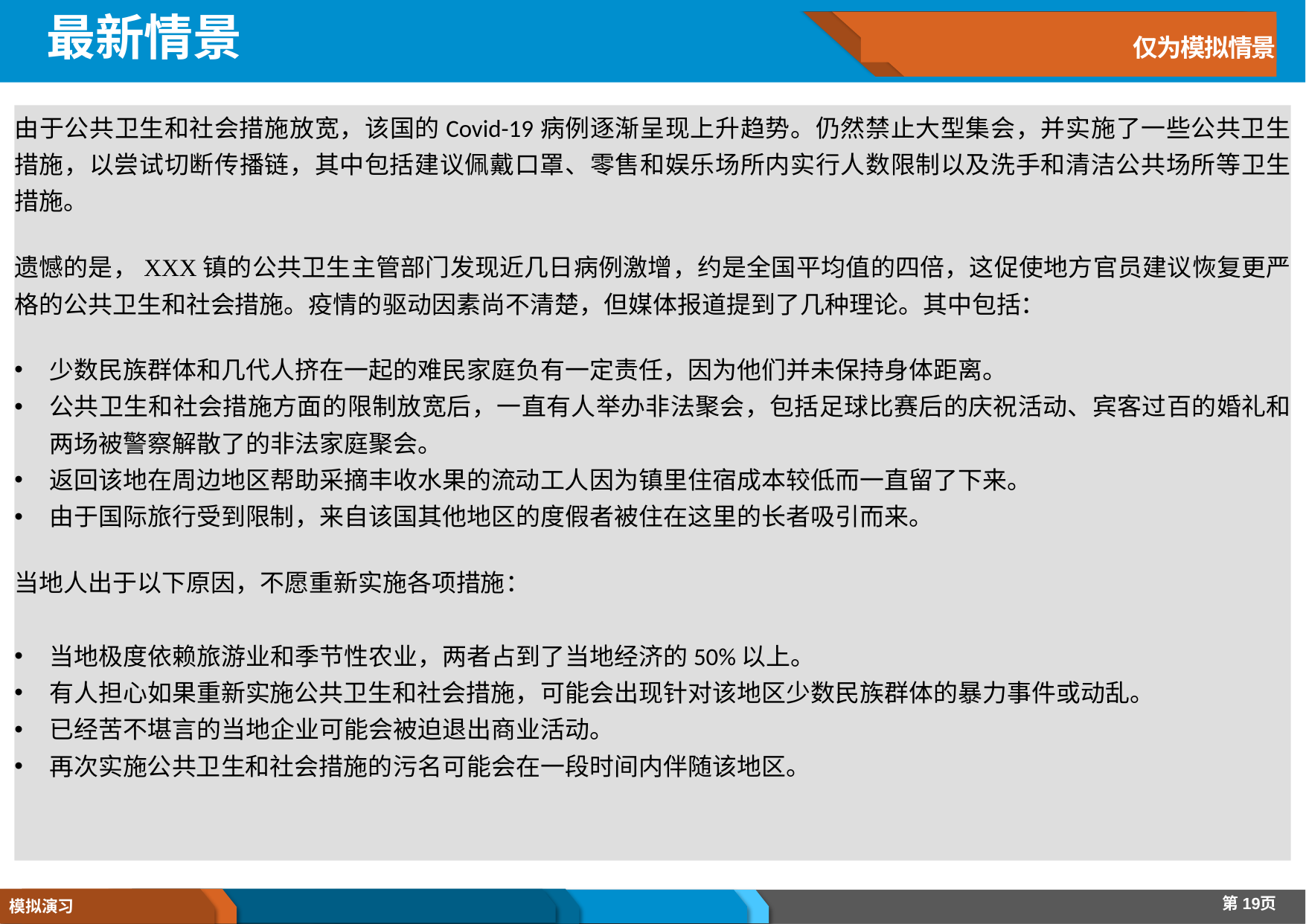

# 最新情景

仅为模拟情景
由于公共卫生和社会措施放宽，该国的Covid-19病例逐渐呈现上升趋势。仍然禁止大型集会，并实施了一些公共卫生措施，以尝试切断传播链，其中包括建议佩戴口罩、零售和娱乐场所内实行人数限制以及洗手和清洁公共场所等卫生措施。

遗憾的是，XXX镇的公共卫生主管部门发现近几日病例激增，约是全国平均值的四倍，这促使地方官员建议恢复更严格的公共卫生和社会措施。疫情的驱动因素尚不清楚，但媒体报道提到了几种理论。其中包括：

少数民族群体和几代人挤在一起的难民家庭负有一定责任，因为他们并未保持身体距离。
公共卫生和社会措施方面的限制放宽后，一直有人举办非法聚会，包括足球比赛后的庆祝活动、宾客过百的婚礼和两场被警察解散了的非法家庭聚会。
返回该地在周边地区帮助采摘丰收水果的流动工人因为镇里住宿成本较低而一直留了下来。
由于国际旅行受到限制，来自该国其他地区的度假者被住在这里的长者吸引而来。

当地人出于以下原因，不愿重新实施各项措施：

当地极度依赖旅游业和季节性农业，两者占到了当地经济的50%以上。
有人担心如果重新实施公共卫生和社会措施，可能会出现针对该地区少数民族群体的暴力事件或动乱。
已经苦不堪言的当地企业可能会被迫退出商业活动。
再次实施公共卫生和社会措施的污名可能会在一段时间内伴随该地区。
第19页
模拟演习